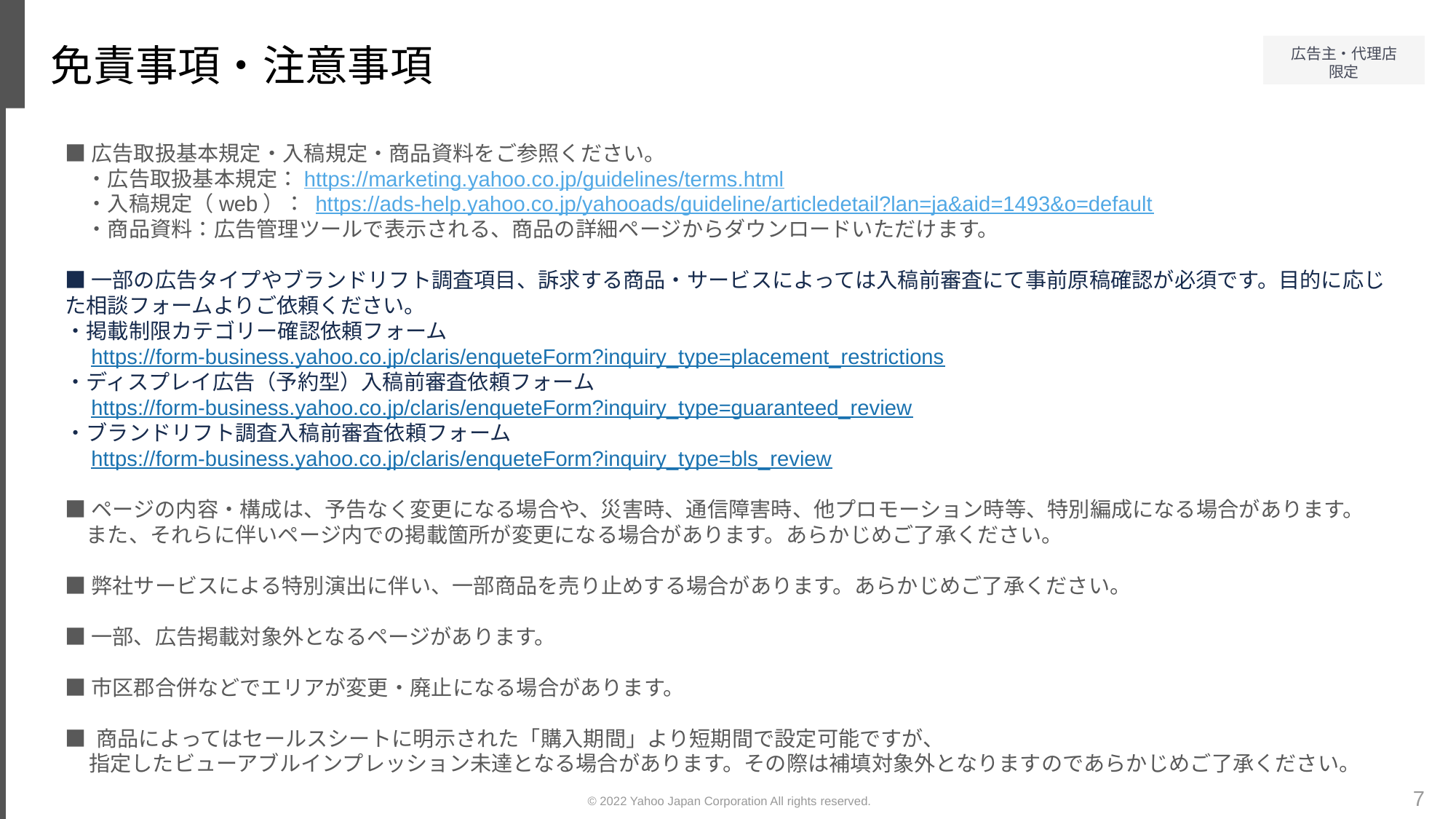

免責事項・注意事項
■広告取扱基本規定・入稿規定・商品資料をご参照ください。
　・広告取扱基本規定：https://marketing.yahoo.co.jp/guidelines/terms.html
　・入稿規定（web）： https://ads-help.yahoo.co.jp/yahooads/guideline/articledetail?lan=ja&aid=1493&o=default
　・商品資料：広告管理ツールで表示される、商品の詳細ページからダウンロードいただけます。

■一部の広告タイプやブランドリフト調査項目、訴求する商品・サービスによっては入稿前審査にて事前原稿確認が必須です。目的に応じた相談フォームよりご依頼ください。
・掲載制限カテゴリー確認依頼フォーム
　https://form-business.yahoo.co.jp/claris/enqueteForm?inquiry_type=placement_restrictions
・ディスプレイ広告（予約型）入稿前審査依頼フォーム
　https://form-business.yahoo.co.jp/claris/enqueteForm?inquiry_type=guaranteed_review
・ブランドリフト調査入稿前審査依頼フォーム
　https://form-business.yahoo.co.jp/claris/enqueteForm?inquiry_type=bls_review

■ページの内容・構成は、予告なく変更になる場合や、災害時、通信障害時、他プロモーション時等、特別編成になる場合があります。
また、それらに伴いページ内での掲載箇所が変更になる場合があります。あらかじめご了承ください。

■弊社サービスによる特別演出に伴い、一部商品を売り止めする場合があります。あらかじめご了承ください。

■一部、広告掲載対象外となるページがあります。

■市区郡合併などでエリアが変更・廃止になる場合があります。

■ 商品によってはセールスシートに明示された「購入期間」より短期間で設定可能ですが、
    指定したビューアブルインプレッション未達となる場合があります。その際は補填対象外となりますのであらかじめご了承ください。

7